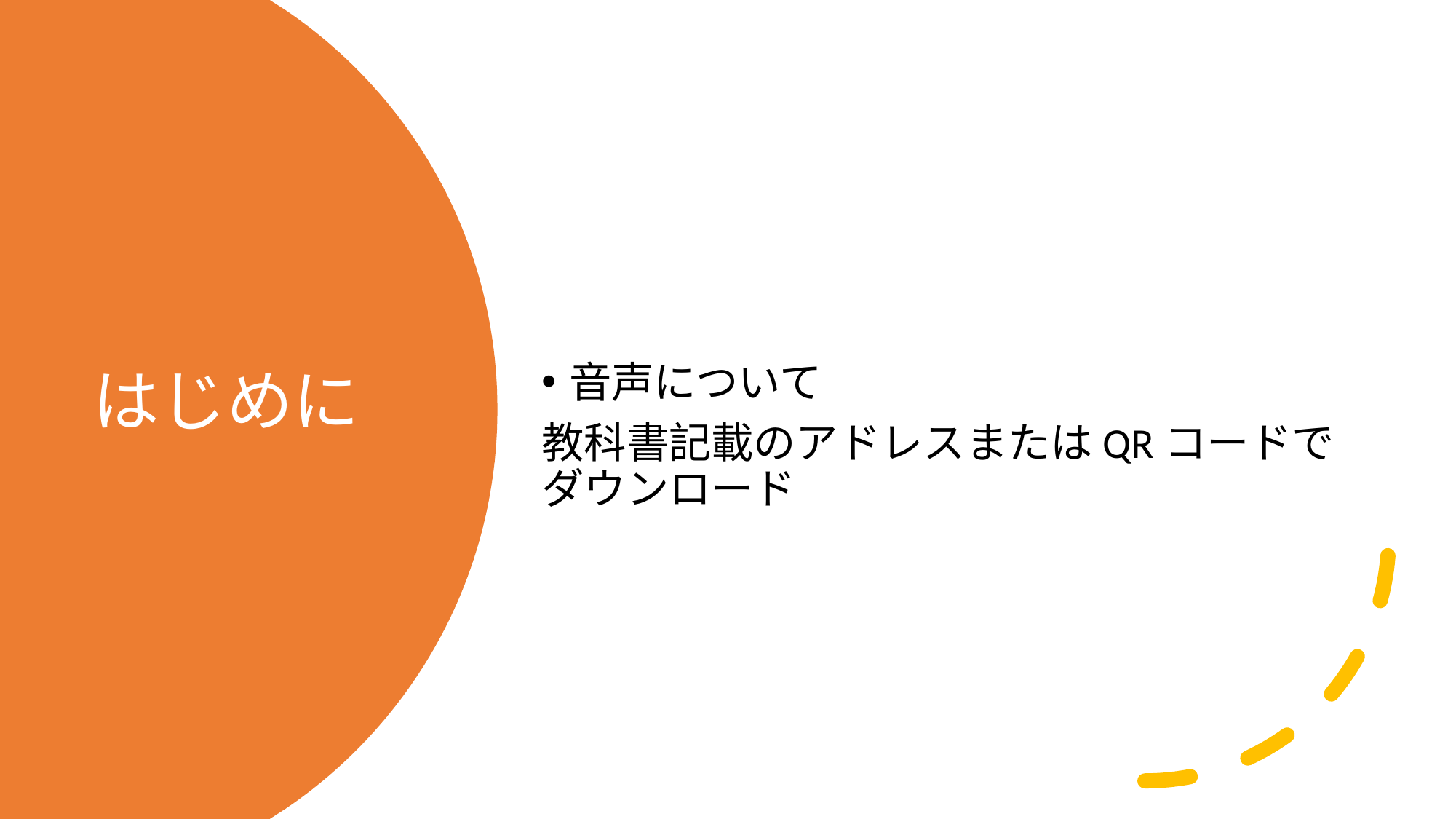

音声について
教科書記載のアドレスまたはQRコードでダウンロード
# はじめに